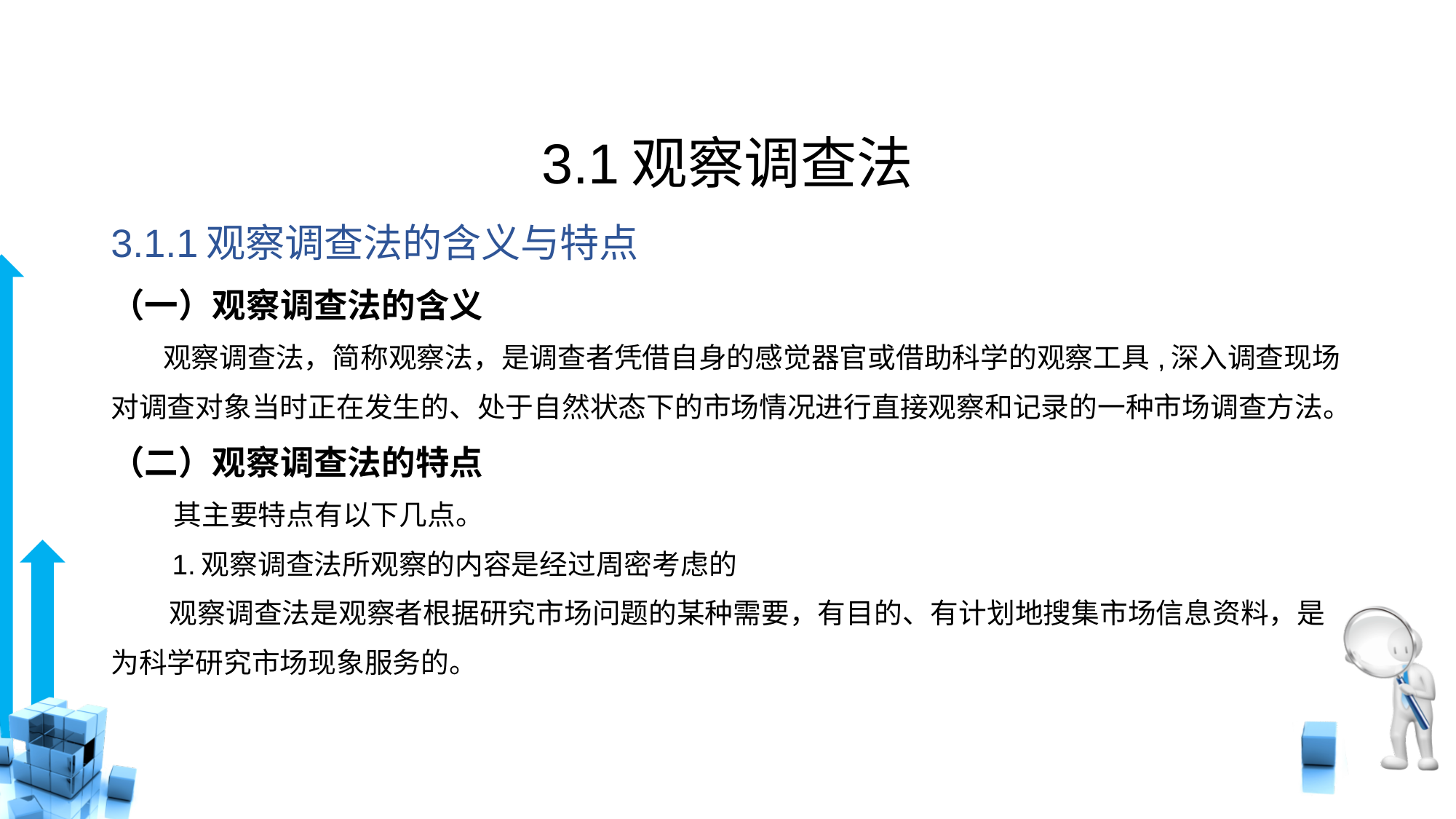

# 3.1观察调查法
3.1.1观察调查法的含义与特点
（一）观察调查法的含义
       观察调查法，简称观察法，是调查者凭借自身的感觉器官或借助科学的观察工具,深入调查现场对调查对象当时正在发生的、处于自然状态下的市场情况进行直接观察和记录的一种市场调查方法。
（二）观察调查法的特点
　　 其主要特点有以下几点。
　    1.观察调查法所观察的内容是经过周密考虑的
        观察调查法是观察者根据研究市场问题的某种需要，有目的、有计划地搜集市场信息资料，是为科学研究市场现象服务的。